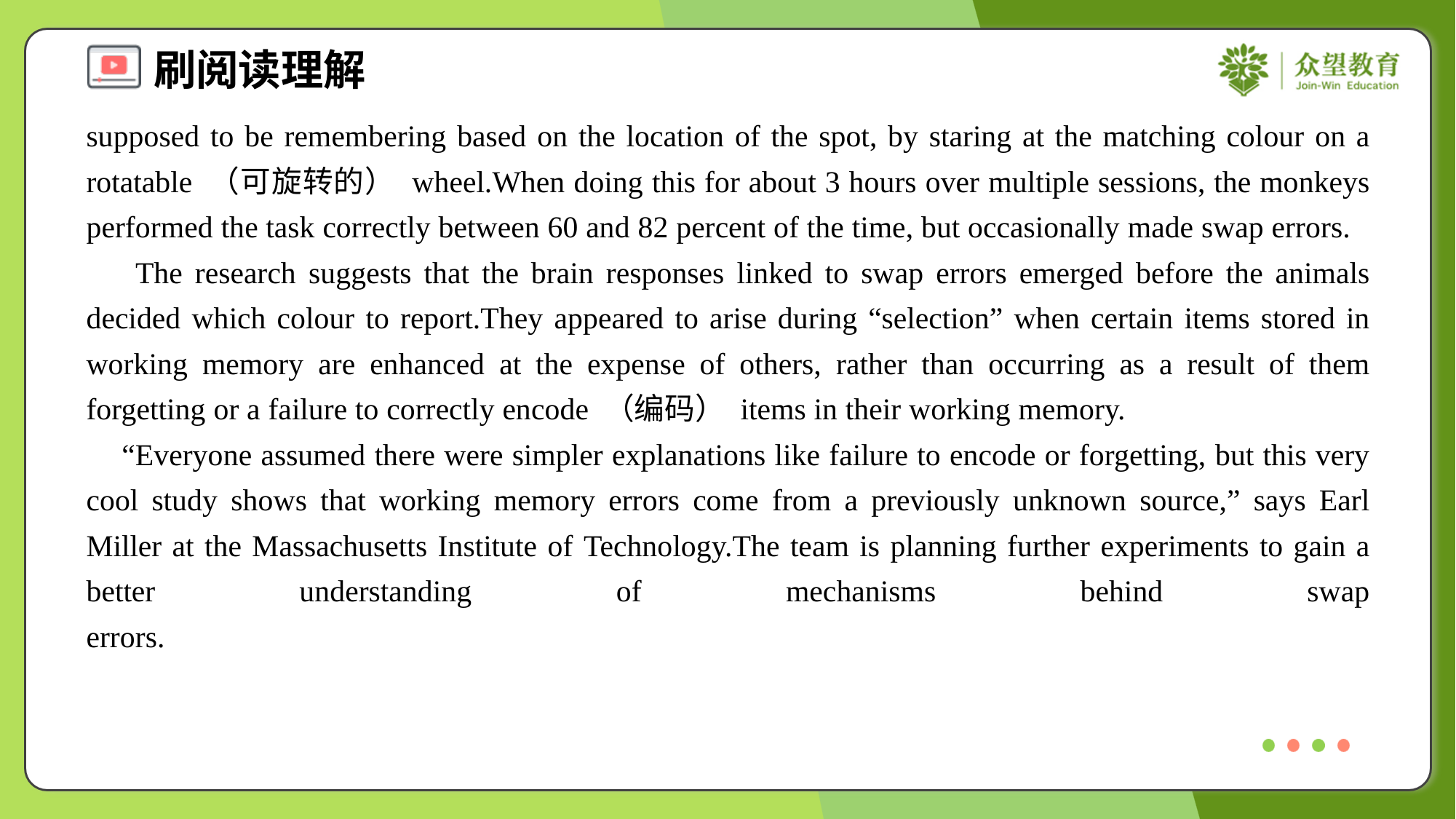

supposed to be remembering based on the location of the spot, by staring at the matching colour on a rotatable （可旋转的） wheel.When doing this for about 3 hours over multiple sessions, the monkeys performed the task correctly between 60 and 82 percent of the time, but occasionally made swap errors.
    The research suggests that the brain responses linked to swap errors emerged before the animals decided which colour to report.They appeared to arise during “selection” when certain items stored in working memory are enhanced at the expense of others, rather than occurring as a result of them forgetting or a failure to correctly encode （编码） items in their working memory.
    “Everyone assumed there were simpler explanations like failure to encode or forgetting, but this very cool study shows that working memory errors come from a previously unknown source,” says Earl Miller at the Massachusetts Institute of Technology.The team is planning further experiments to gain a better understanding of mechanisms behind swap errors.#6